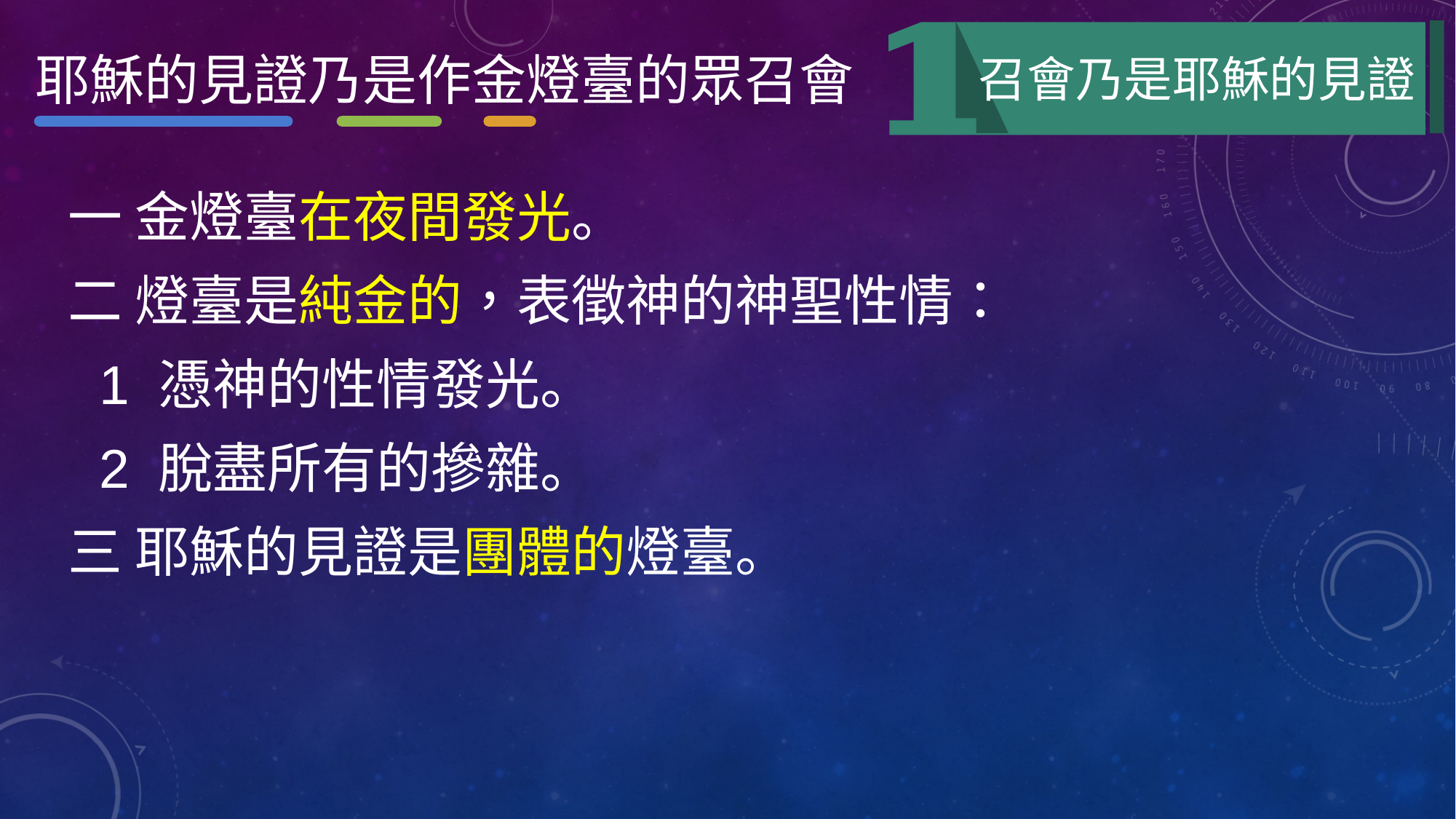

耶穌的見證乃是作金燈臺的眾召會
召會乃是耶穌的見證

一 金燈臺在夜間發光。
二 燈臺是純金的，表徵神的神聖性情：
1 憑神的性情發光。
2 脫盡所有的摻雜。
三 耶穌的見證是團體的燈臺。